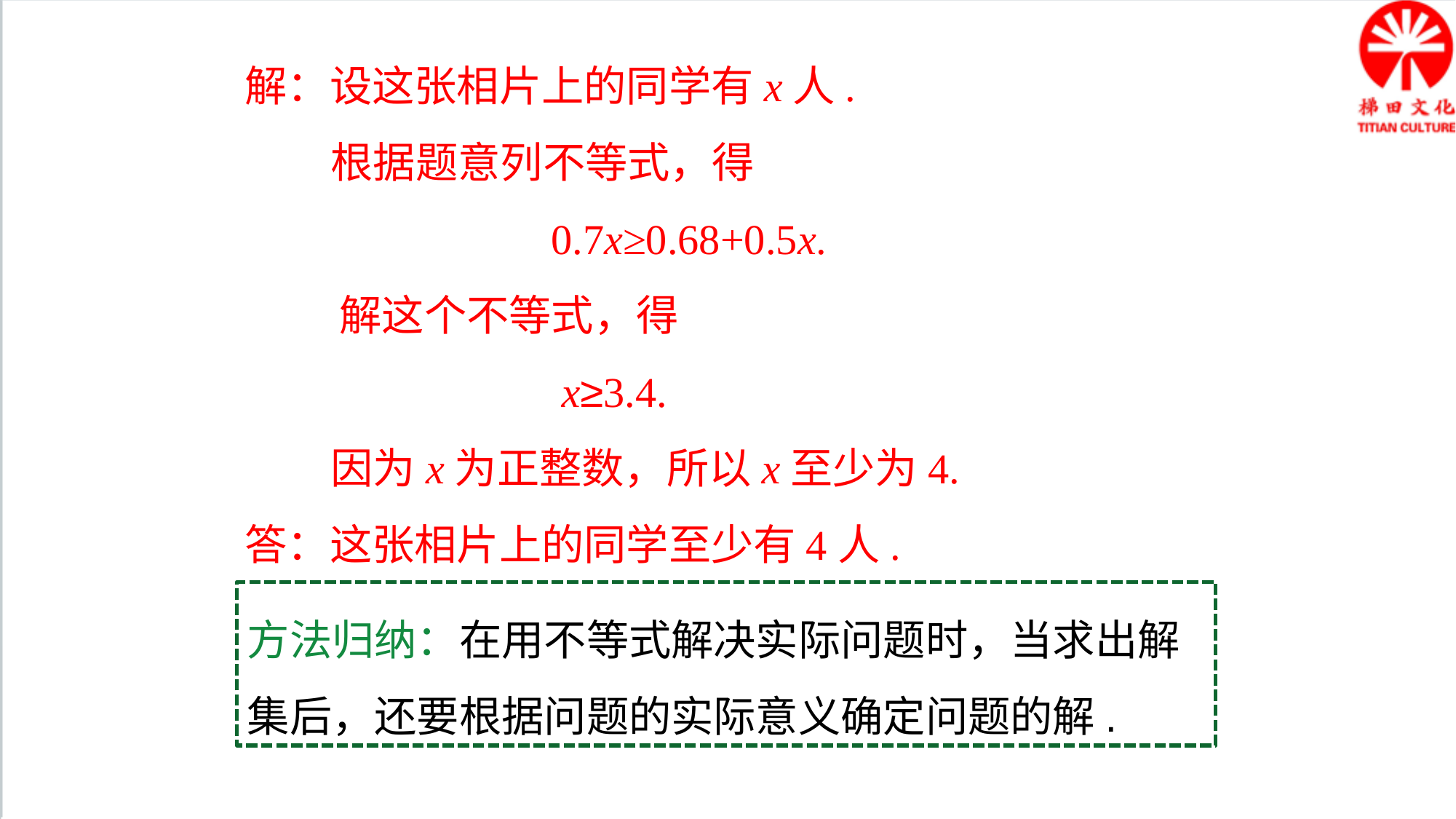

解：设这张相片上的同学有x人.
        根据题意列不等式，得
                             0.7x≥0.68+0.5x.
        解这个不等式，得
                              x≥3.4.
        因为x为正整数，所以x至少为4.
答：这张相片上的同学至少有4人.
方法归纳：在用不等式解决实际问题时，当求出解集后，还要根据问题的实际意义确定问题的解.